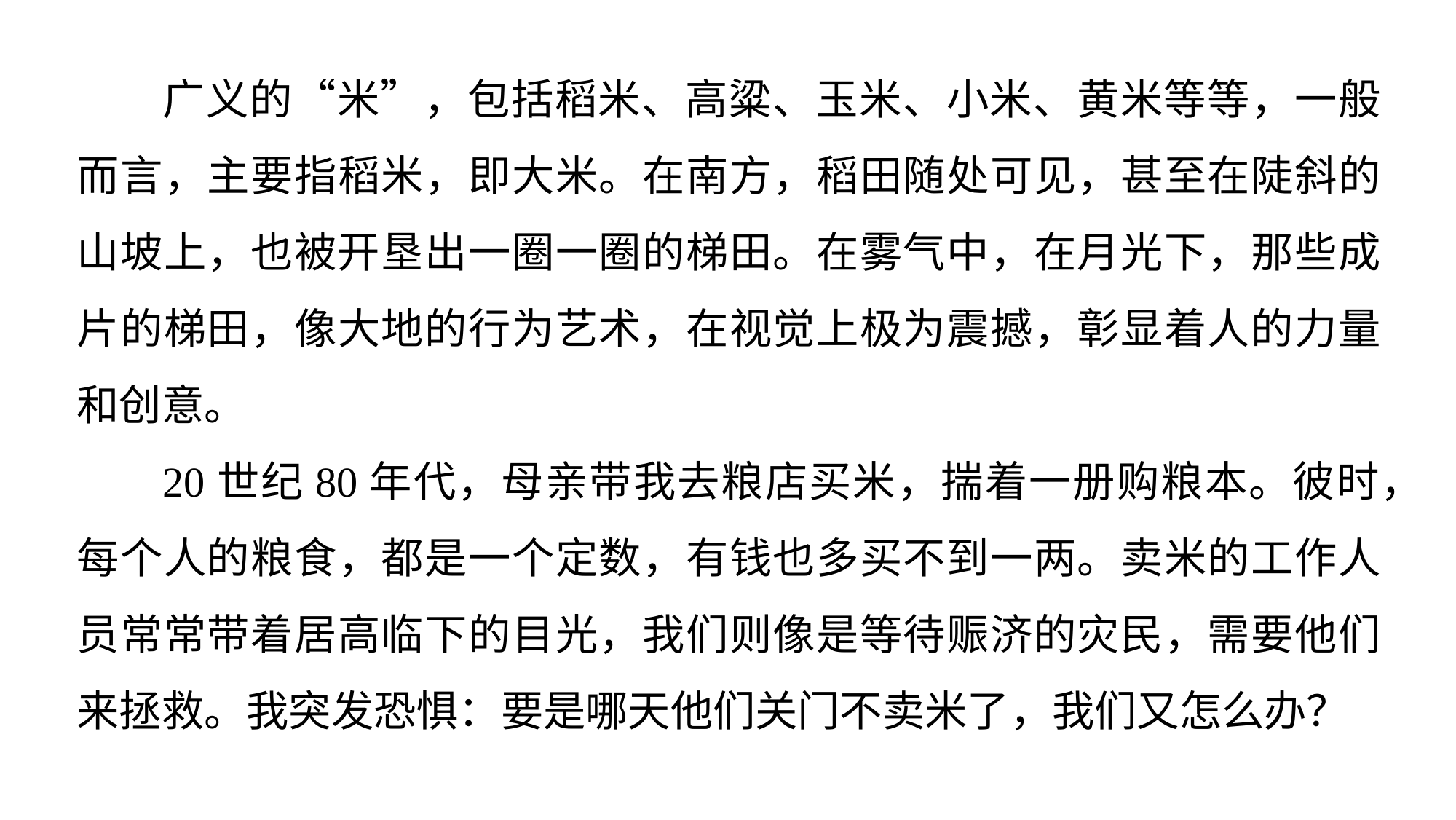

广义的“米”，包括稻米、高粱、玉米、小米、黄米等等，一般而言，主要指稻米，即大米。在南方，稻田随处可见，甚至在陡斜的山坡上，也被开垦出一圈一圈的梯田。在雾气中，在月光下，那些成片的梯田，像大地的行为艺术，在视觉上极为震撼，彰显着人的力量和创意。
20世纪80年代，母亲带我去粮店买米，揣着一册购粮本。彼时，每个人的粮食，都是一个定数，有钱也多买不到一两。卖米的工作人员常常带着居高临下的目光，我们则像是等待赈济的灾民，需要他们来拯救。我突发恐惧：要是哪天他们关门不卖米了，我们又怎么办？